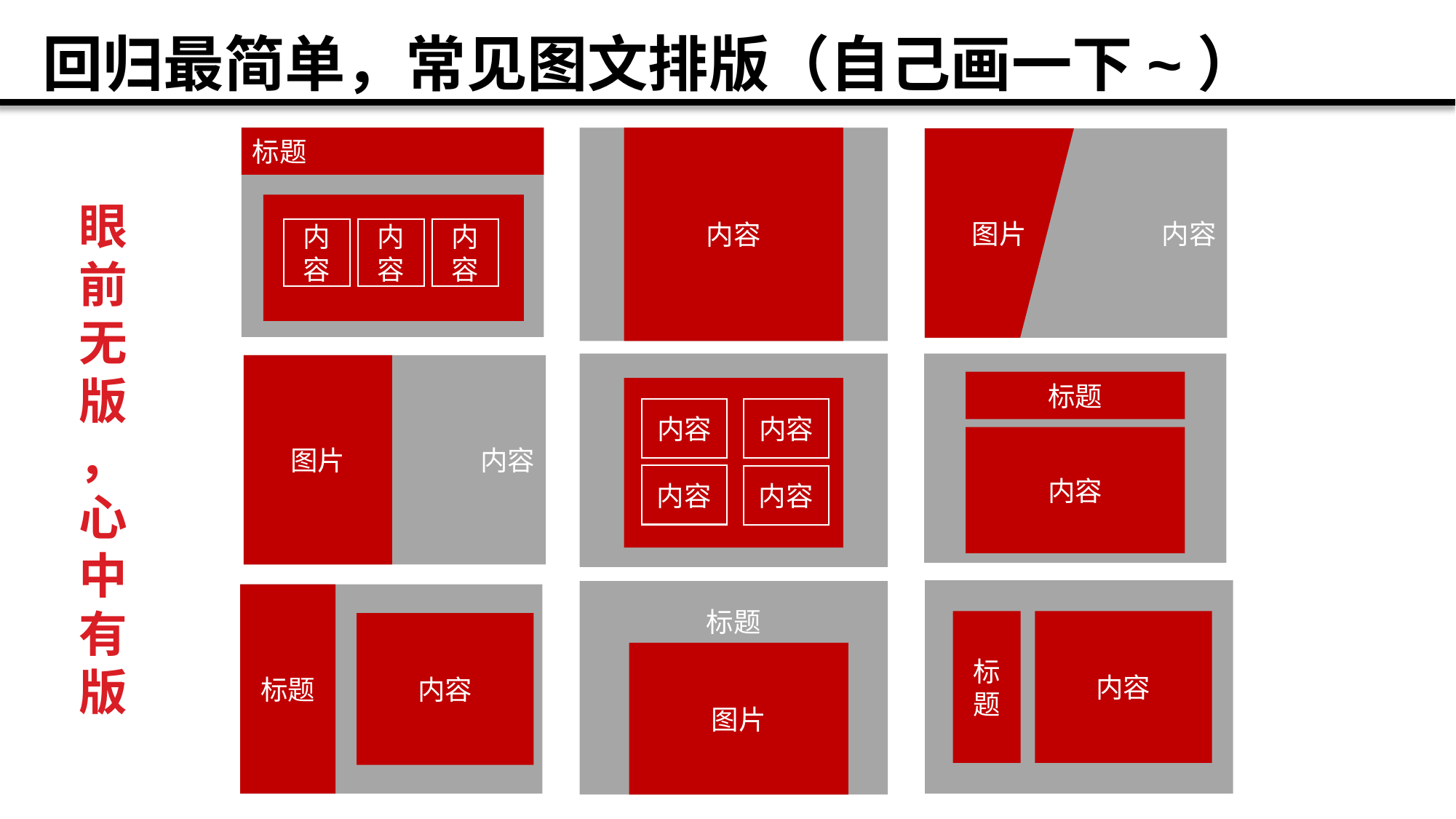

# 回归最简单，常见图文排版（自己画一下~）
标题

内容
内容
图片
眼前无版
，心中有版

内容
内容
内容

内容
图片
标题

内容
内容
内容
内容
内容

标题
标题
标题
内容
内容
图片